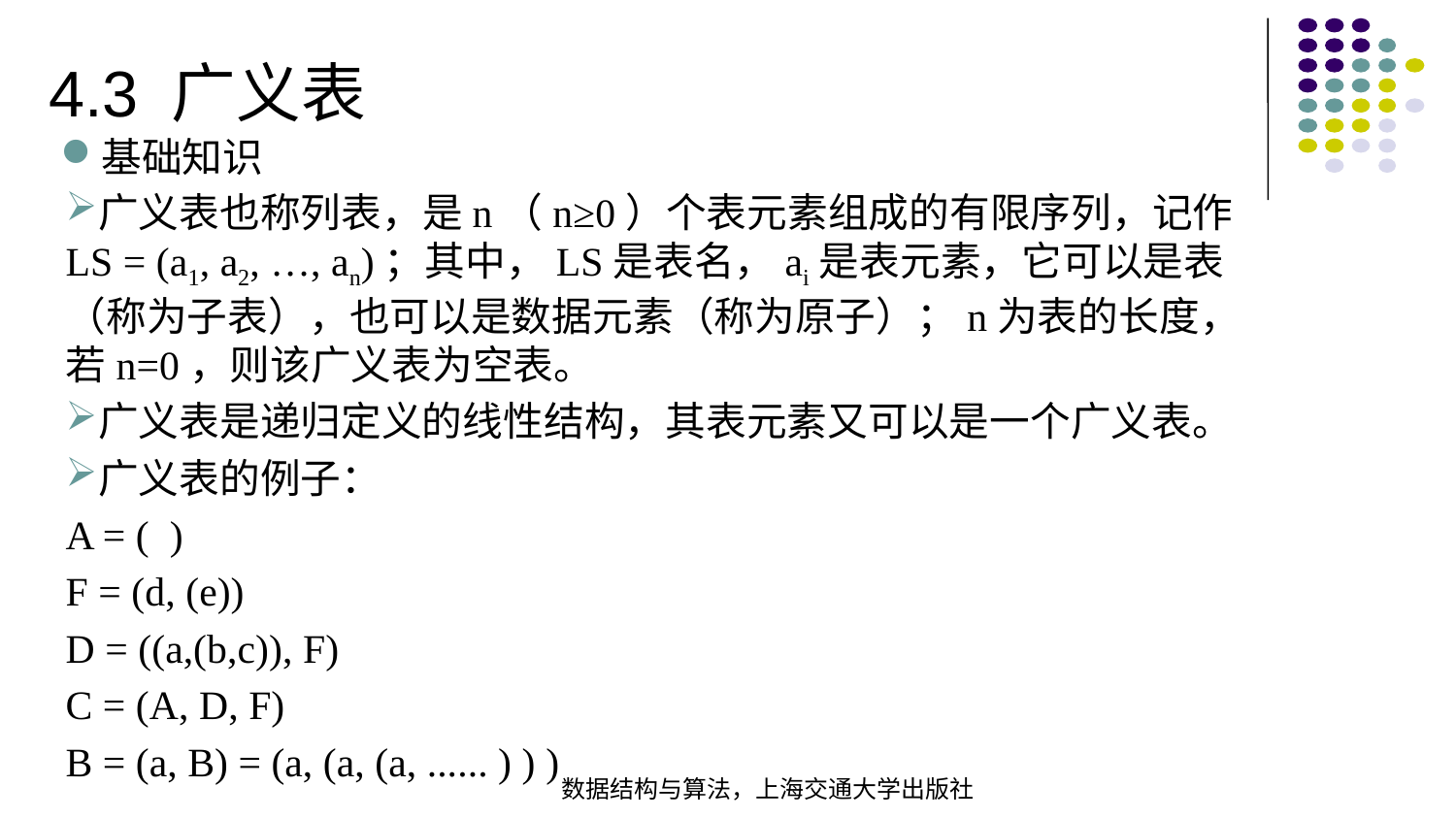

4.3 广义表
基础知识
广义表也称列表，是n（n≥0）个表元素组成的有限序列，记作LS = (a1, a2, …, an)；其中，LS是表名，ai是表元素，它可以是表（称为子表），也可以是数据元素（称为原子）；n为表的长度，若n=0，则该广义表为空表。
广义表是递归定义的线性结构，其表元素又可以是一个广义表。
广义表的例子：
A = (  )
F = (d, (e))
D = ((a,(b,c)), F)
C = (A, D, F)
B = (a, B) = (a, (a, (a, ...... ) ) )